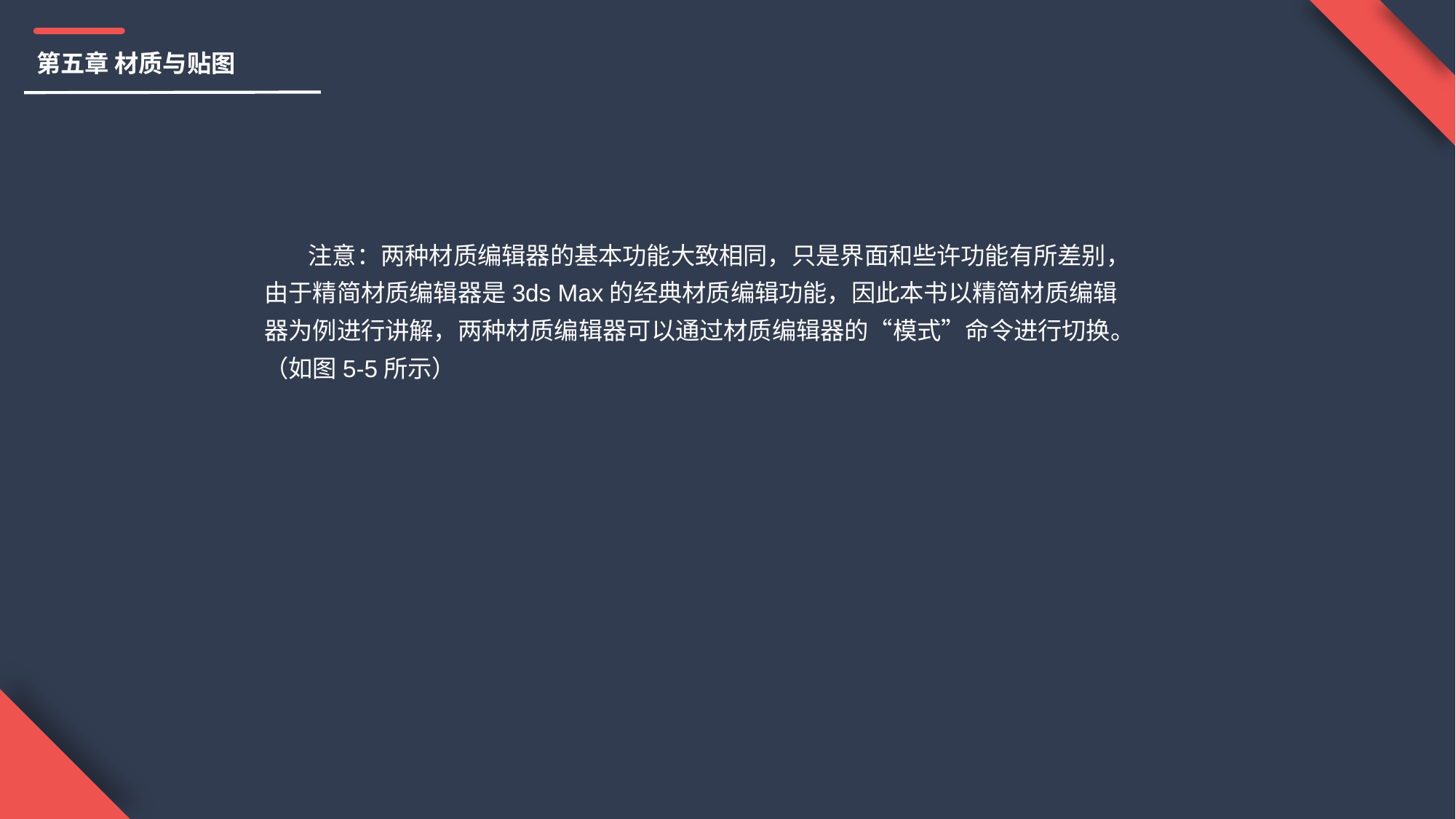

第五章 材质与贴图
       注意：两种材质编辑器的基本功能大致相同，只是界面和些许功能有所差别，由于精简材质编辑器是3ds Max的经典材质编辑功能，因此本书以精简材质编辑器为例进行讲解，两种材质编辑器可以通过材质编辑器的“模式”命令进行切换。（如图5-5所示）